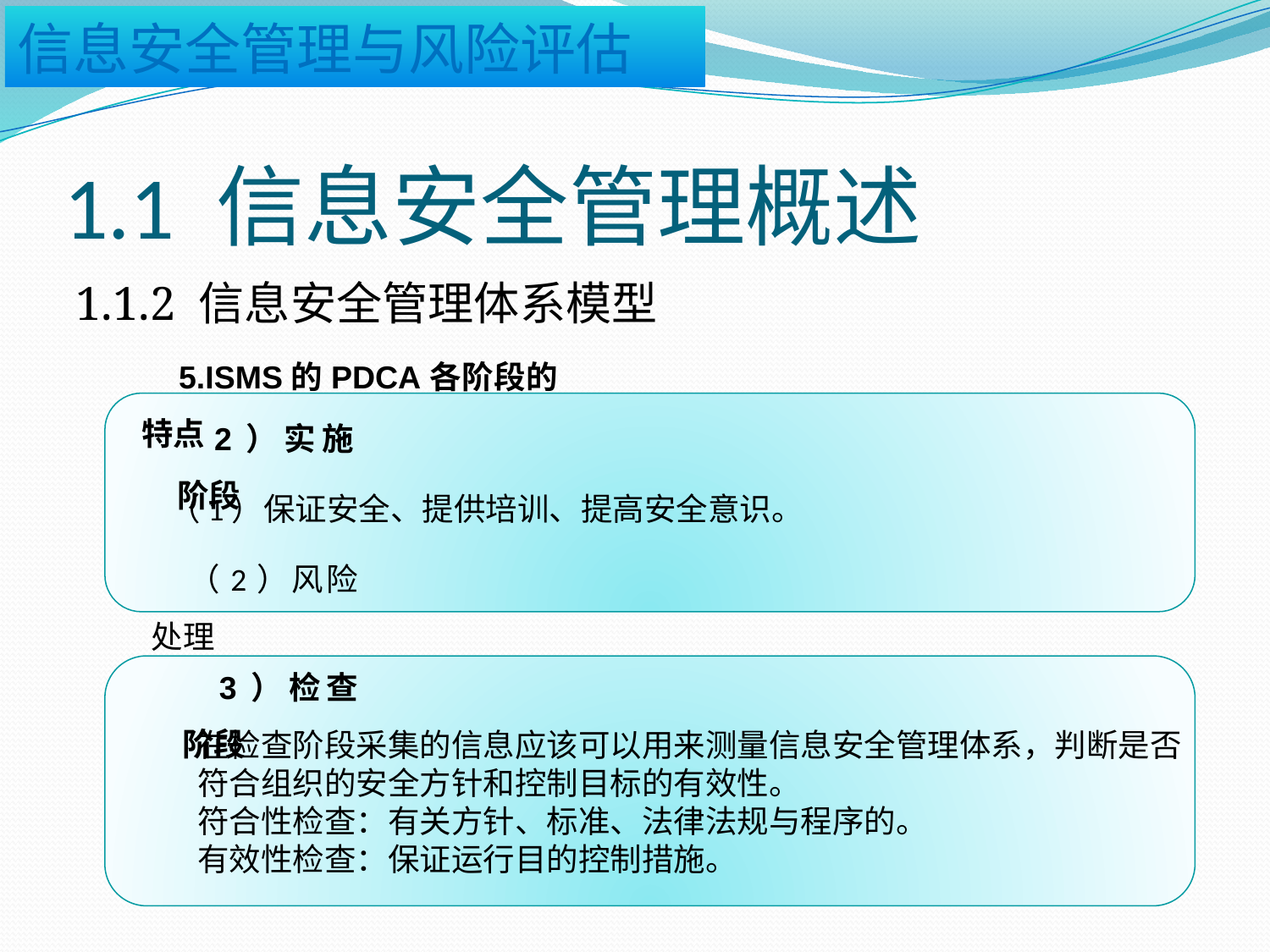

# 1.1 信息安全管理概述
1.1.2 信息安全管理体系模型
5.ISMS的PDCA各阶段的特点

2）实施阶段
（1）保证安全、提供培训、提高安全意识。
（2）风险处理
3）检查阶段

在检查阶段采集的信息应该可以用来测量信息安全管理体系，判断是否符合组织的安全方针和控制目标的有效性。
符合性检查：有关方针、标准、法律法规与程序的。
有效性检查：保证运行目的控制措施。